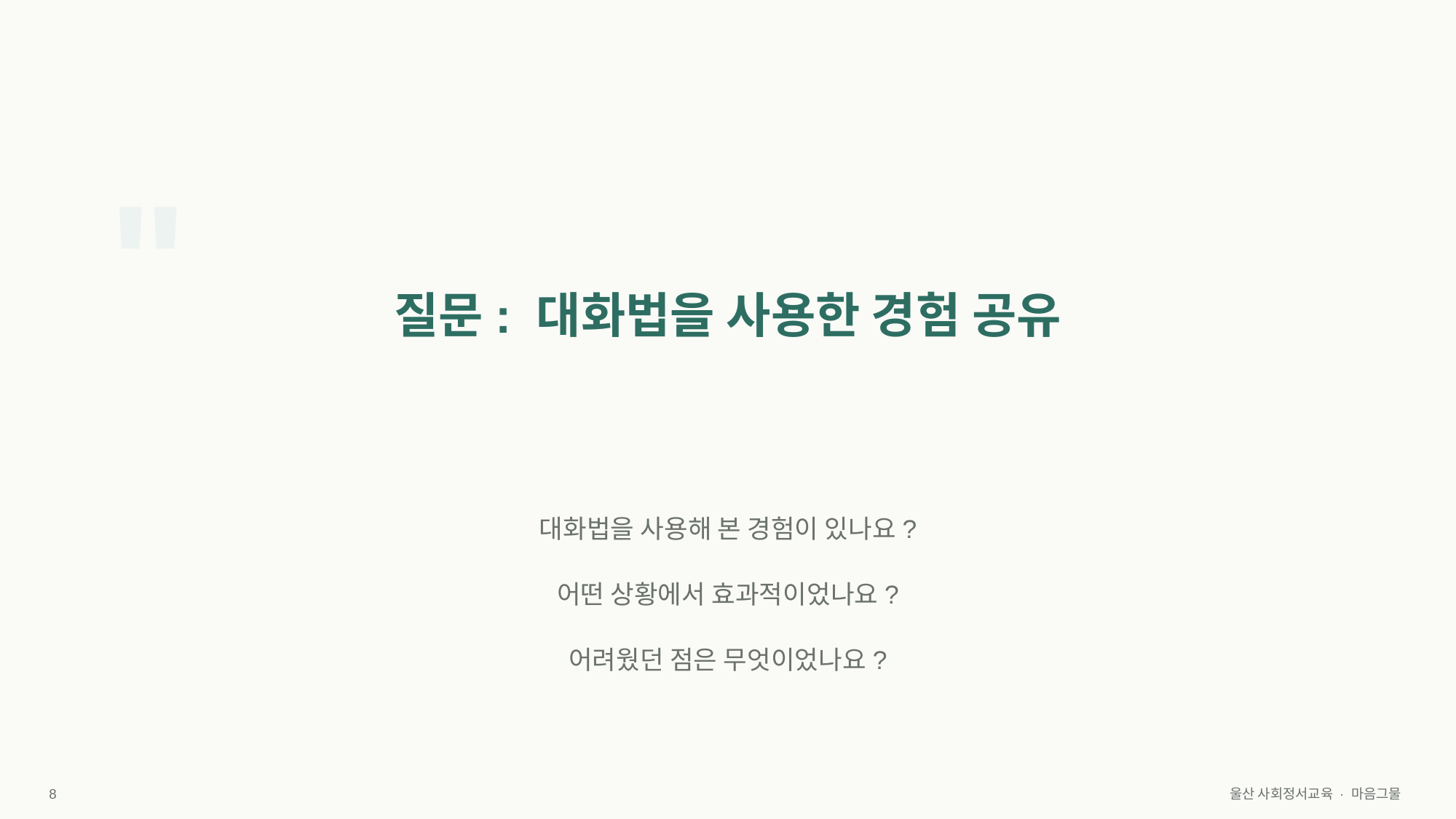

"
질문: 대화법을 사용한 경험 공유
대화법을 사용해 본 경험이 있나요?
어떤 상황에서 효과적이었나요?
어려웠던 점은 무엇이었나요?
8
울산 사회정서교육 · 마음그물